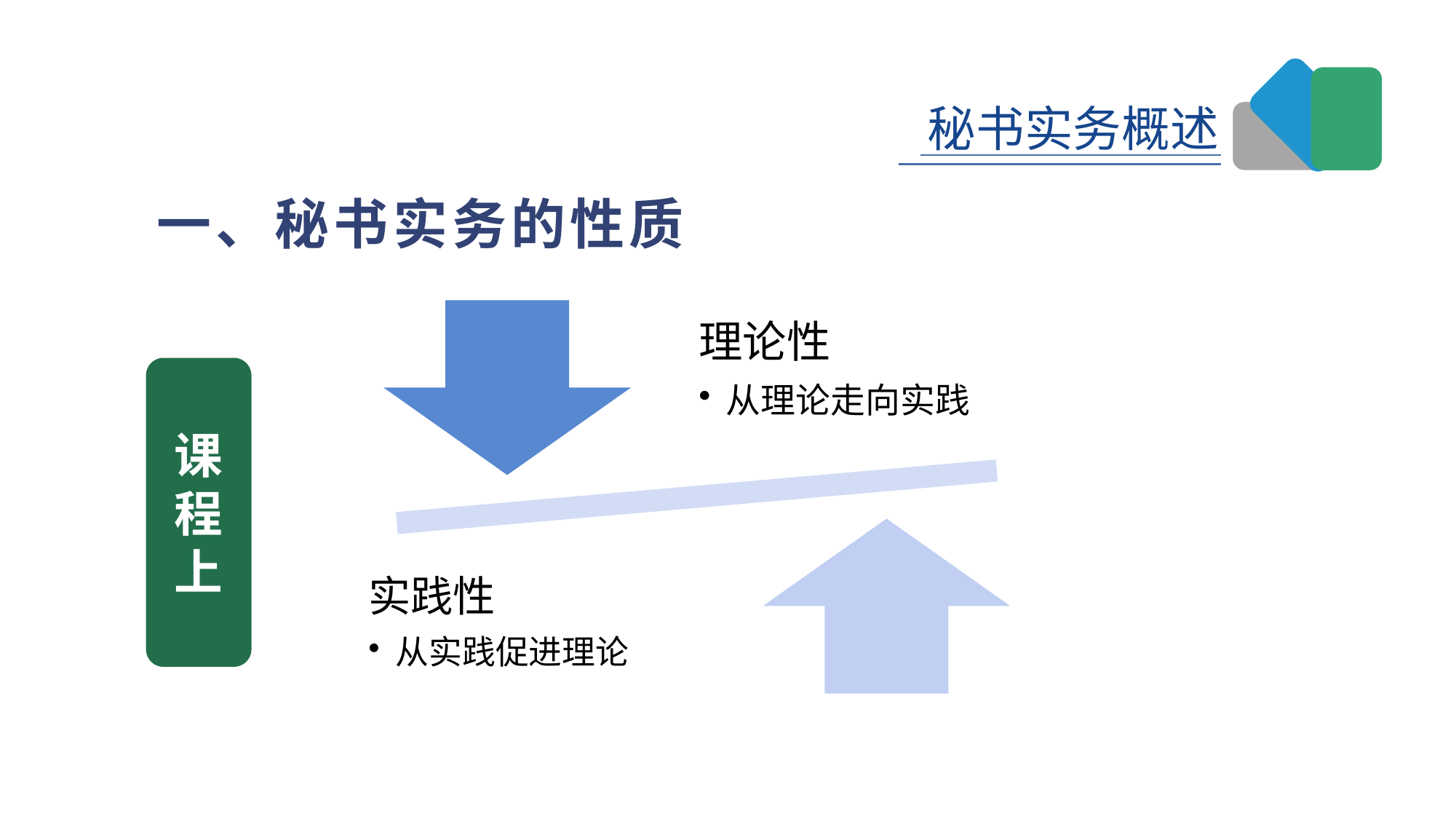

一、秘书实务的性质
理论性
从理论走向实践
实践性
从实践促进理论
课程上
14